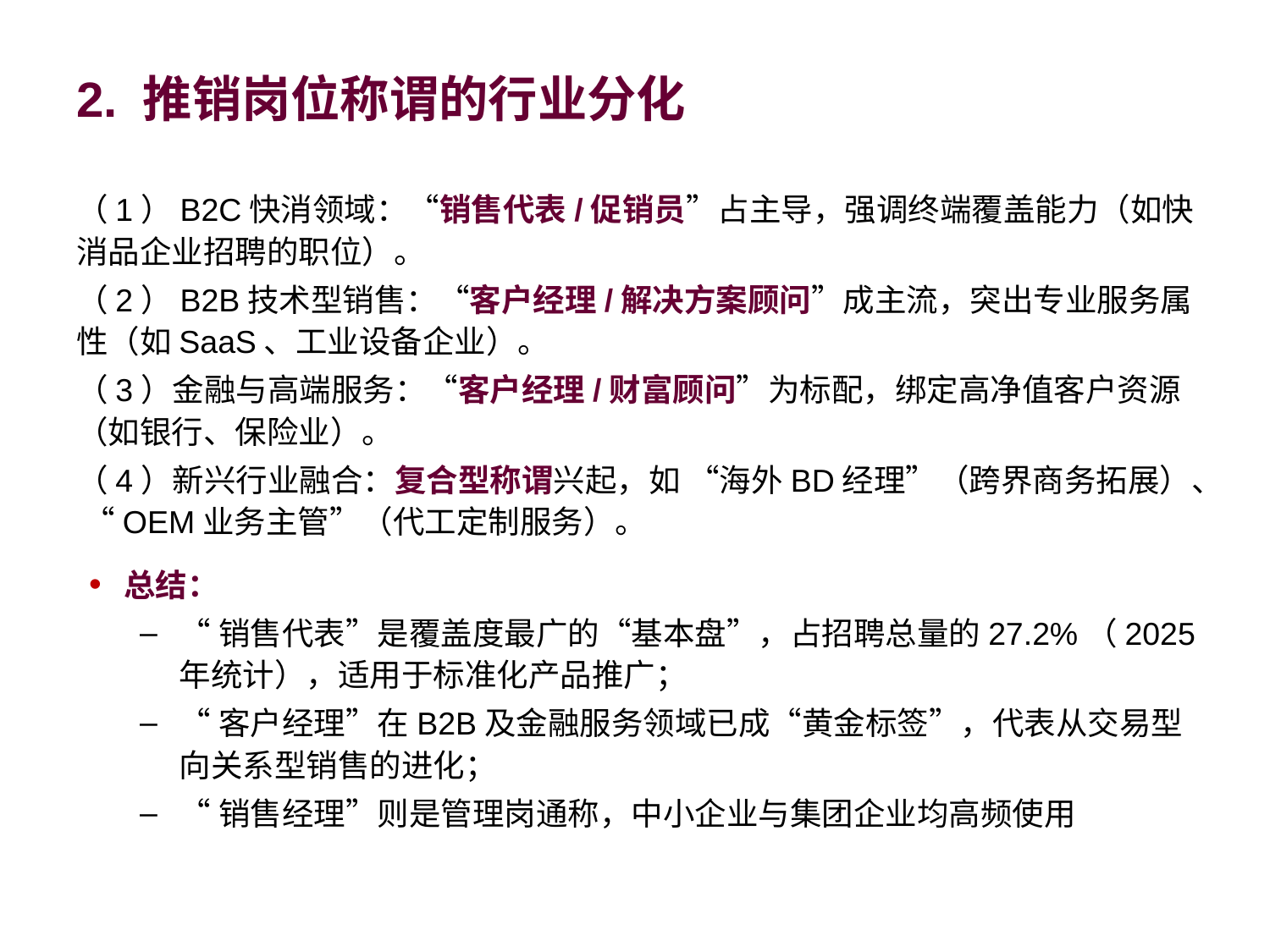

# 2. 推销岗位称谓的行业分化
（1）B2C快消领域：“销售代表/促销员”占主导，强调终端覆盖能力（如快消品企业招聘的职位）。
（2）B2B技术型销售：“客户经理/解决方案顾问”成主流，突出专业服务属性（如SaaS、工业设备企业）。
（3）金融与高端服务：“客户经理/财富顾问”为标配，绑定高净值客户资源（如银行、保险业）。
（4）新兴行业融合：复合型称谓兴起，如 “海外BD经理”（跨界商务拓展）、 “OEM业务主管”（代工定制服务）。
总结：
“销售代表”是覆盖度最广的“基本盘”，占招聘总量的27.2%（2025年统计），适用于标准化产品推广；
“客户经理”在B2B及金融服务领域已成“黄金标签”，代表从交易型向关系型销售的进化；
“销售经理”则是管理岗通称，中小企业与集团企业均高频使用